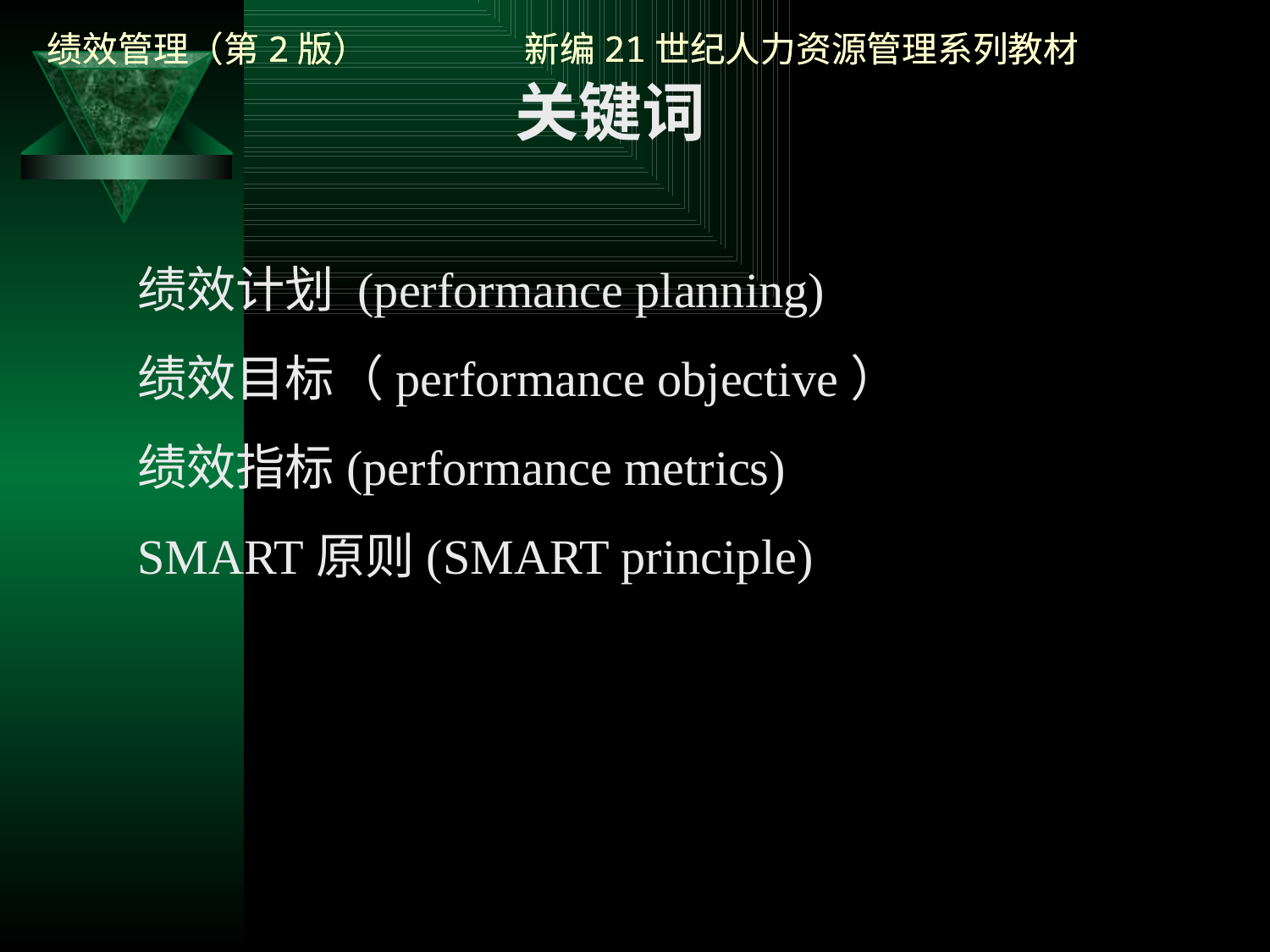

关键词
绩效计划 (performance planning)
绩效目标（performance objective）
绩效指标(performance metrics)
SMART原则(SMART principle)